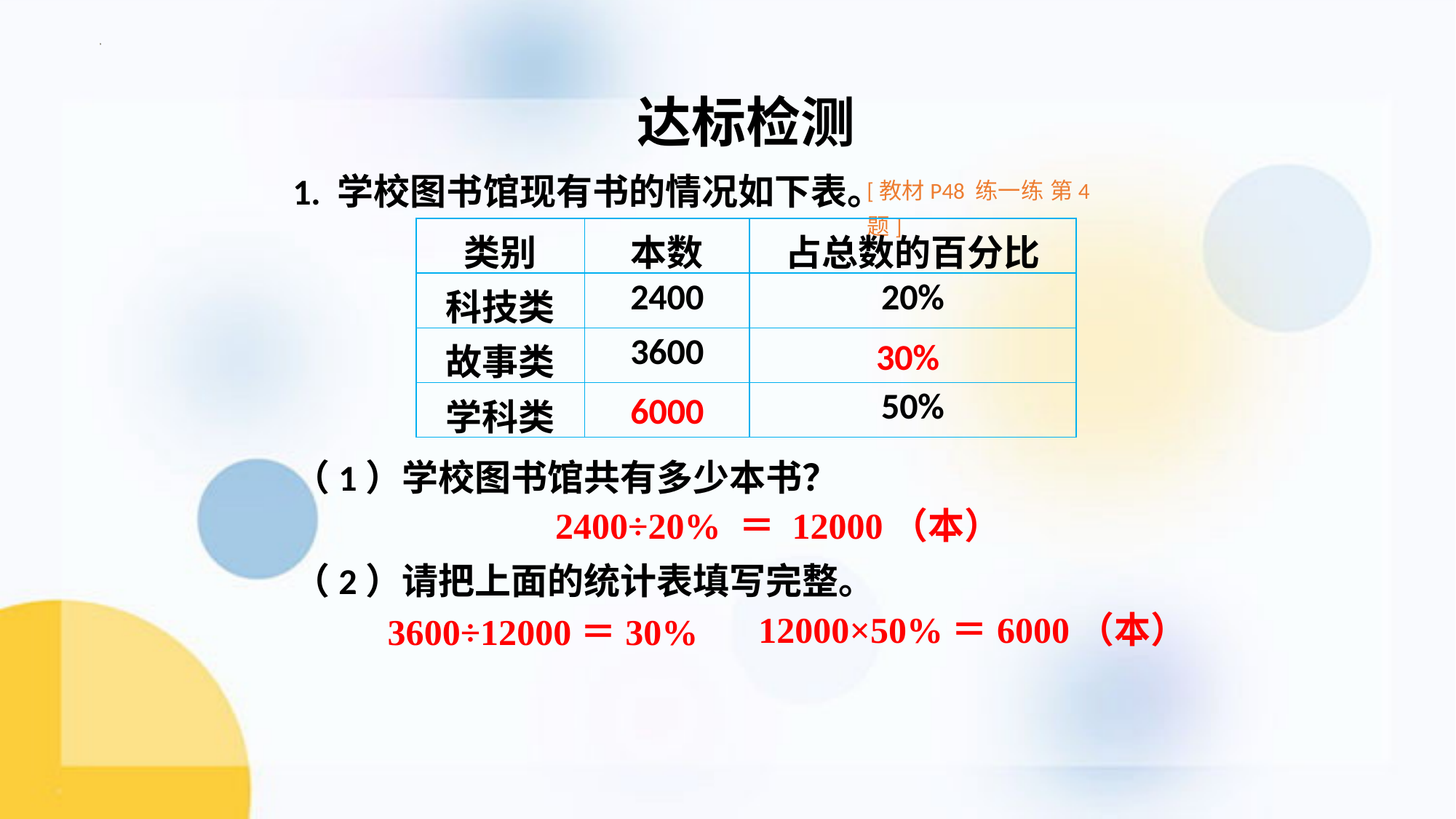

达标检测
1. 学校图书馆现有书的情况如下表。
[教材P48 练一练 第4题]
| 类别 | 本数 | 占总数的百分比 |
| --- | --- | --- |
| 科技类 | 2400 | 20% |
| 故事类 | 3600 |  |
| 学科类 |  | 50% |
30%
6000
（1）学校图书馆共有多少本书？
2400÷20% ＝ 12000（本）
（2）请把上面的统计表填写完整。
12000×50%＝6000（本）
3600÷12000＝30%